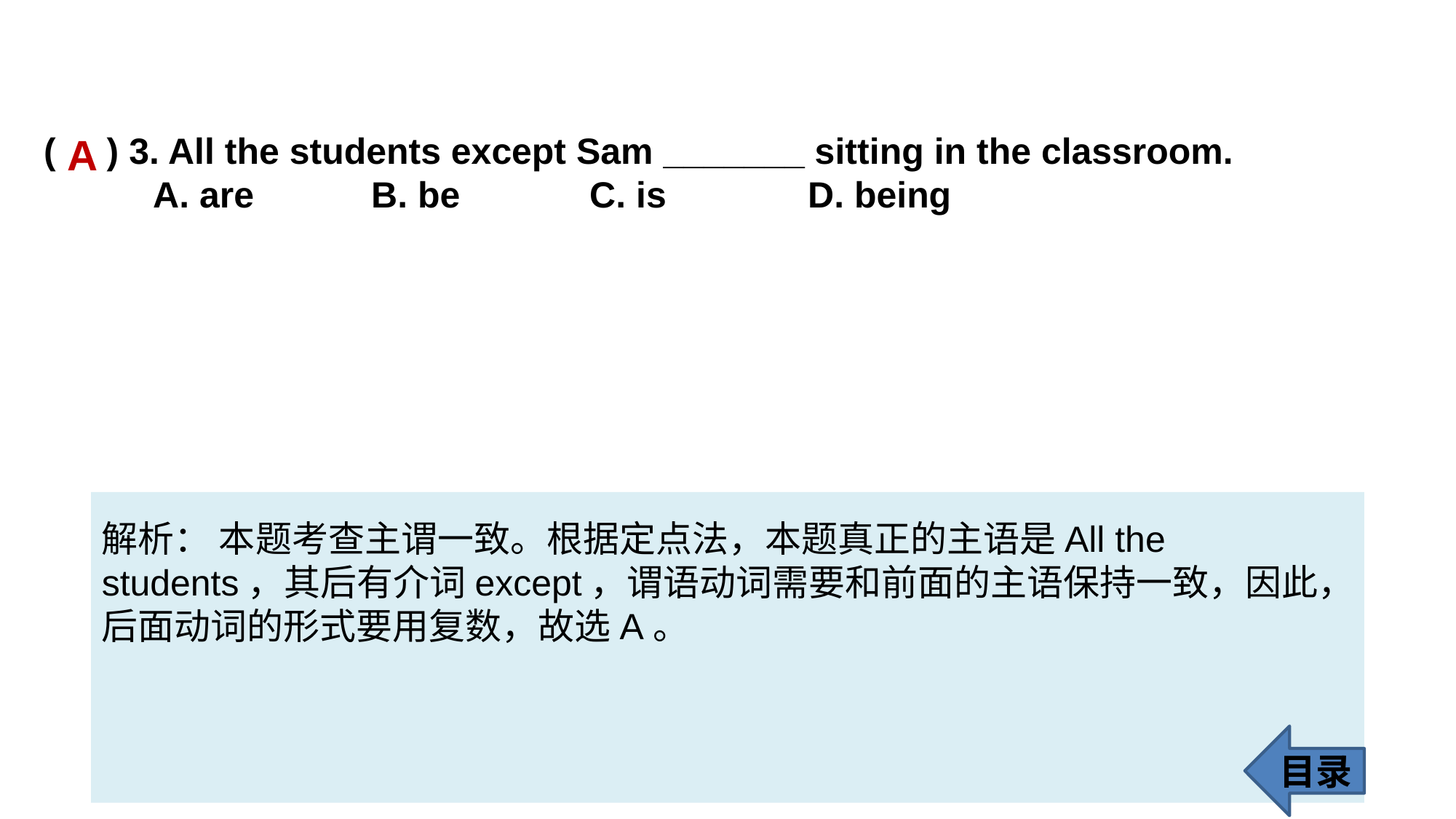

(     ) 3. All the students except Sam _______ sitting in the classroom.
 	A. are 	B. be 		C. is 		D. being
A

解析： 本题考查主谓一致。根据定点法，本题真正的主语是All the students，其后有介词except，谓语动词需要和前面的主语保持一致，因此，后面动词的形式要用复数，故选A。
目录
65